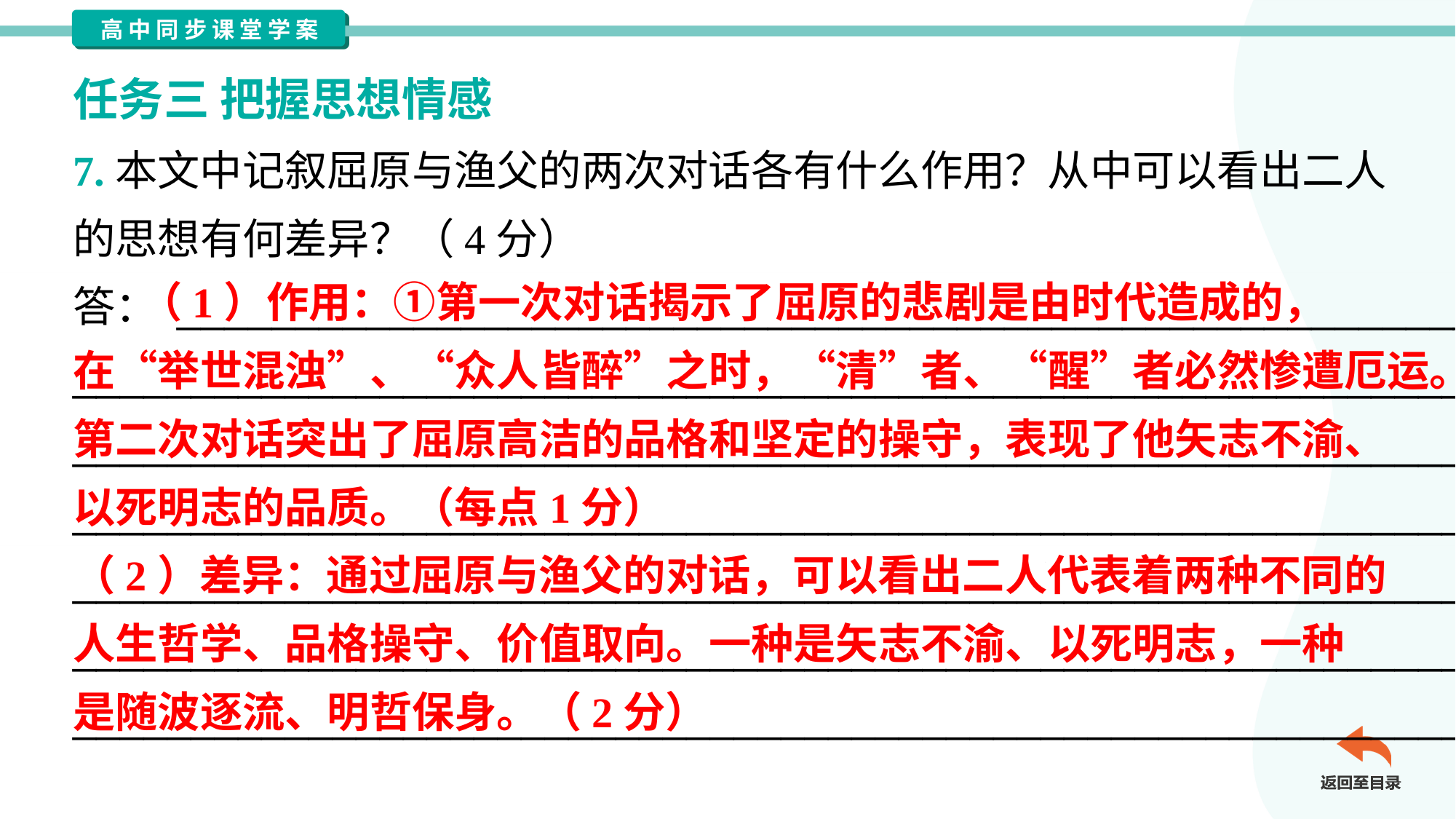

任务三 把握思想情感
7.本文中记叙屈原与渔父的两次对话各有什么作用？从中可以看出二人
的思想有何差异？（4分）
答： ________________________________________________________
_____________________________________________________________
_____________________________________________________________
_____________________________________________________________
_____________________________________________________________
_____________________________________________________________
_____________________________________________________________
      （1）作用：①第一次对话揭示了屈原的悲剧是由时代造成的，
在“举世混浊”、“众人皆醉”之时，“清”者、“醒”者必然惨遭厄运。②
第二次对话突出了屈原高洁的品格和坚定的操守，表现了他矢志不渝、
以死明志的品质。（每点1分）
（2）差异：通过屈原与渔父的对话，可以看出二人代表着两种不同的
人生哲学、品格操守、价值取向。一种是矢志不渝、以死明志，一种
是随波逐流、明哲保身。（2分）